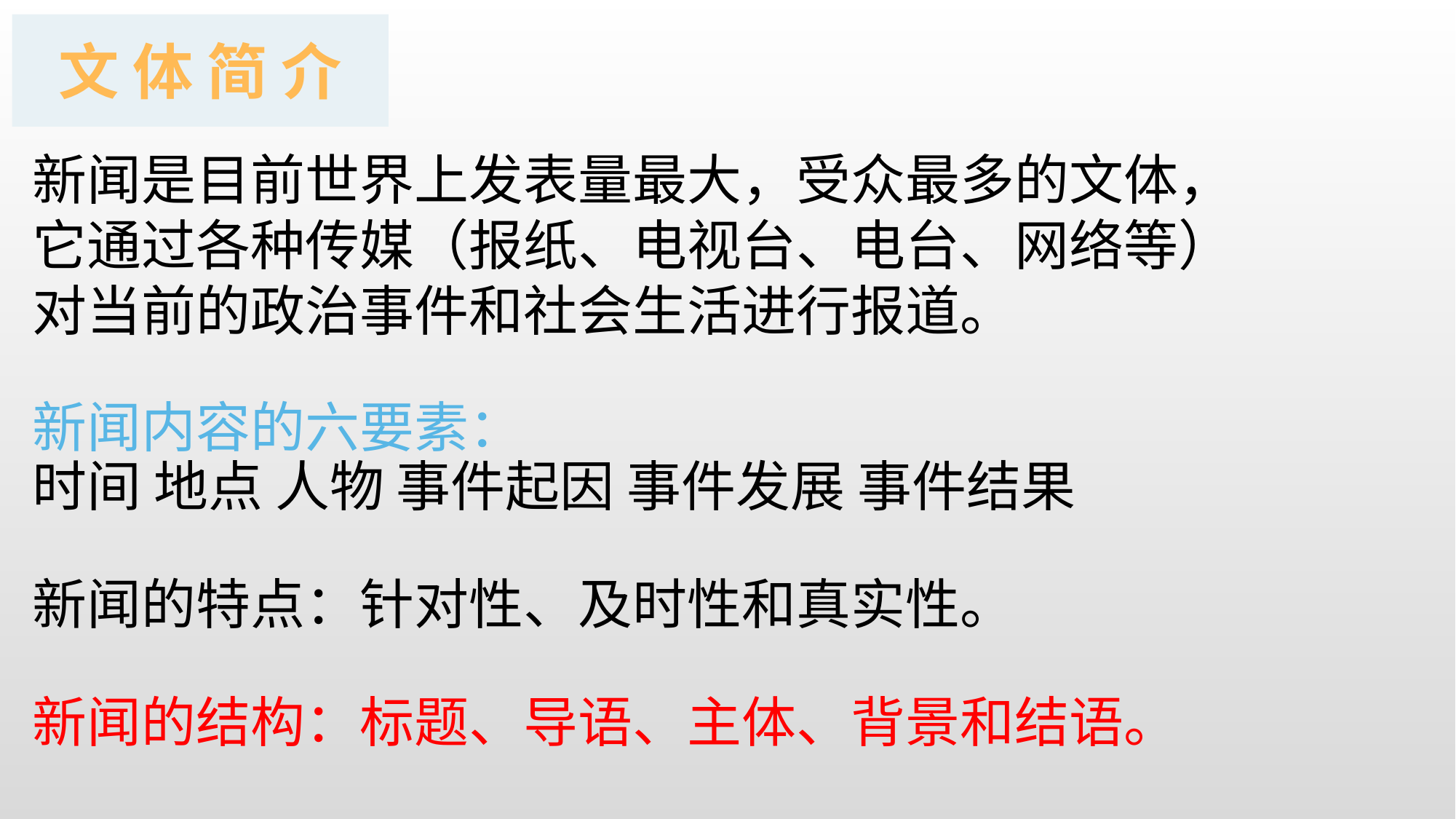

文 体 简 介
新闻是目前世界上发表量最大，受众最多的文体，
它通过各种传媒（报纸、电视台、电台、网络等）
对当前的政治事件和社会生活进行报道。

新闻内容的六要素：
时间 地点 人物 事件起因 事件发展 事件结果

新闻的特点：针对性、及时性和真实性。

新闻的结构：标题、导语、主体、背景和结语。